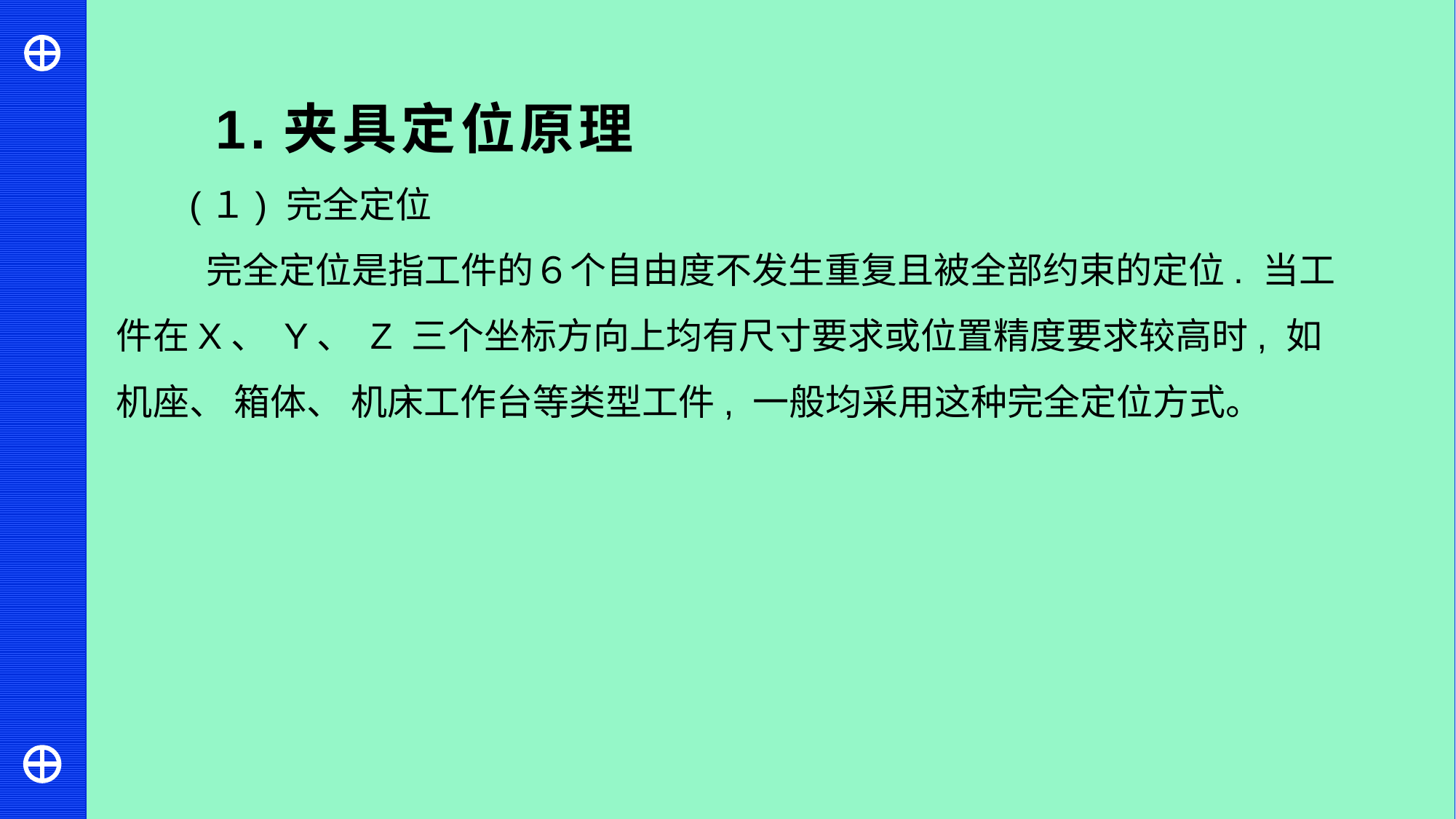

1.夹具定位原理
(１) 完全定位
 完全定位是指工件的６个自由度不发生重复且被全部约束的定位. 当工件在X、 Y、 Z 三个坐标方向上均有尺寸要求或位置精度要求较高时, 如机座、 箱体、 机床工作台等类型工件, 一般均采用这种完全定位方式。